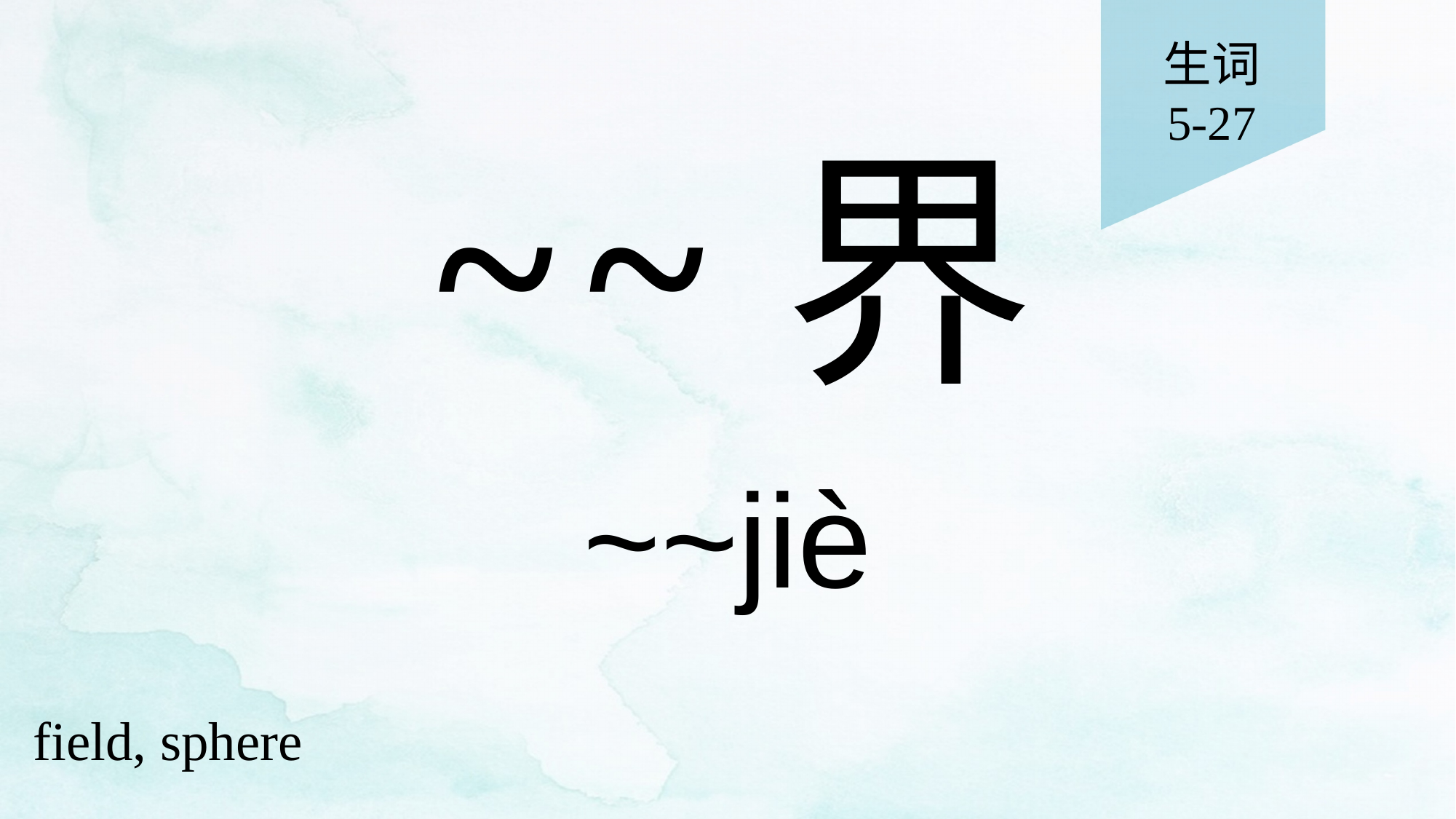

生词
5-27
# ~~界
~~jiè
field, sphere